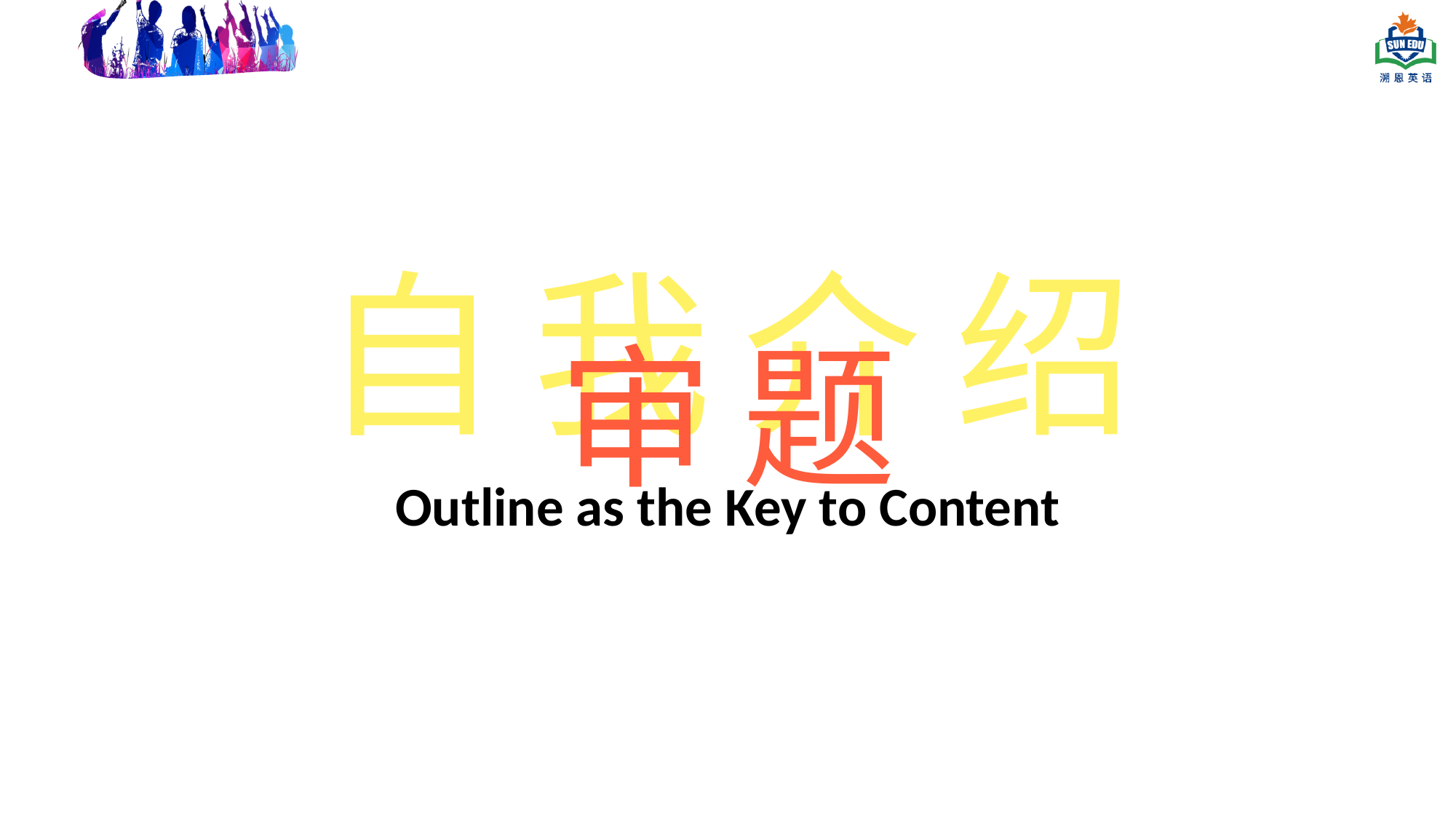

自我介绍

审题

Outline as the Key to Content